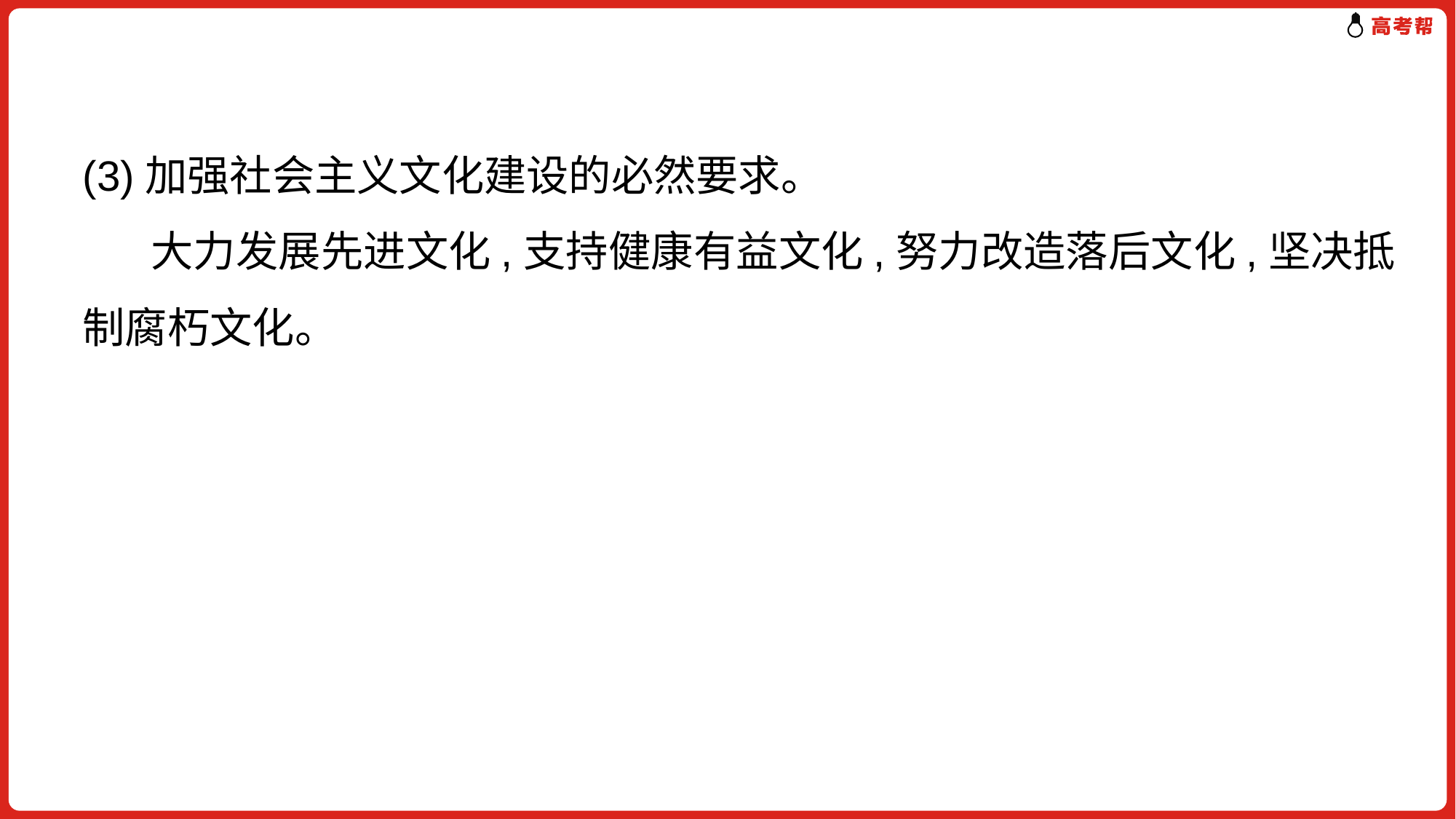

(3)加强社会主义文化建设的必然要求。
      大力发展先进文化,支持健康有益文化,努力改造落后文化,坚决抵制腐朽文化。